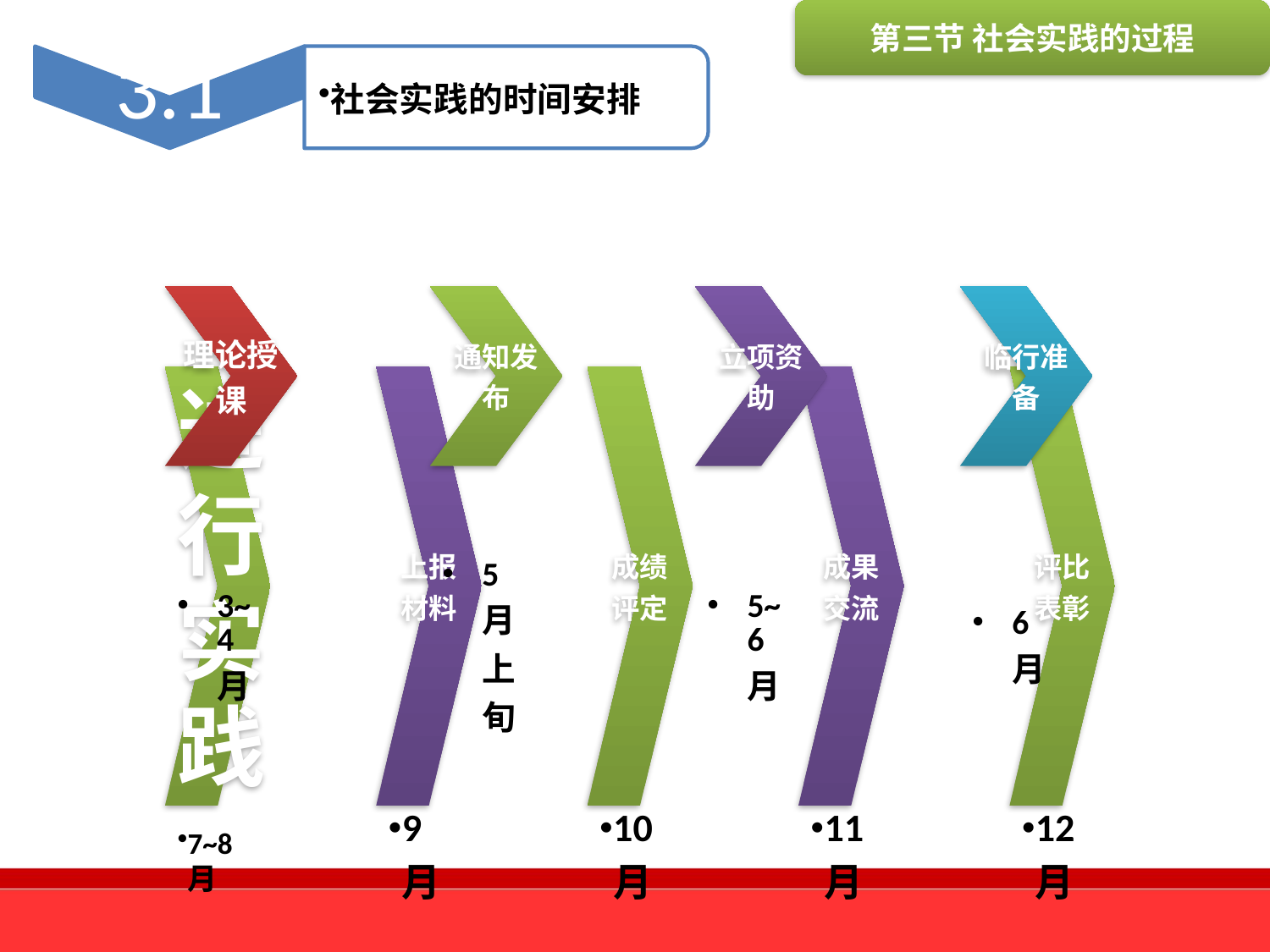

第三节 社会实践的过程
社会实践的时间安排
3.1

理论授课
3~4月
通知发布
立项资助
5~6月
临行准备
6月
进行实践
7~8月
9月
成绩评定
10月
成果交流
11月
评比表彰
12月